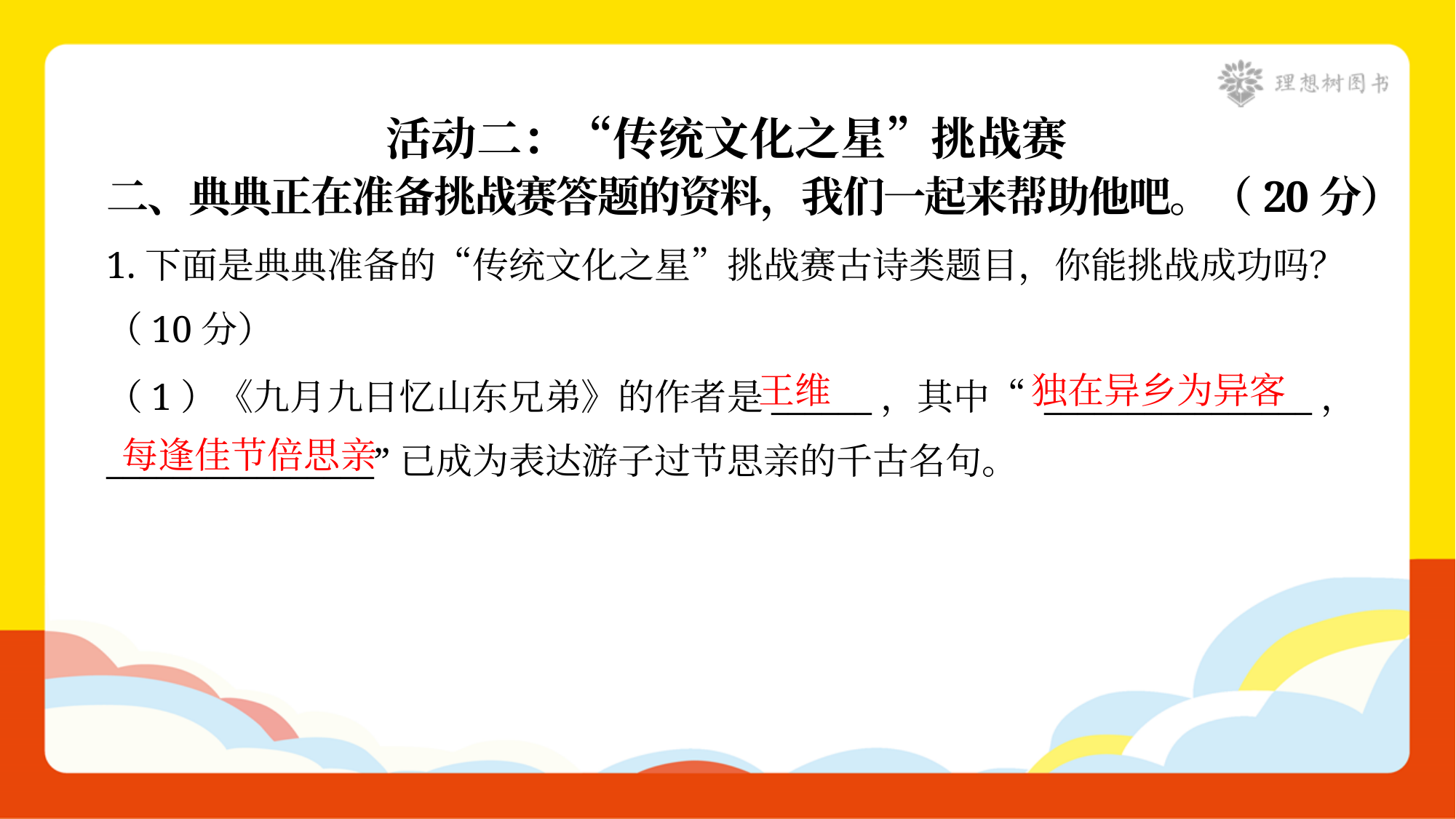

活动二：“传统文化之星”挑战赛
二、典典正在准备挑战赛答题的资料，我们一起来帮助他吧。（20分）
1.下面是典典准备的“传统文化之星”挑战赛古诗类题目，你能挑战成功吗？
（10分）
王维
独在异乡为异客
（1）《九月九日忆山东兄弟》的作者是______，其中“ ________________，
________________”已成为表达游子过节思亲的千古名句。
每逢佳节倍思亲